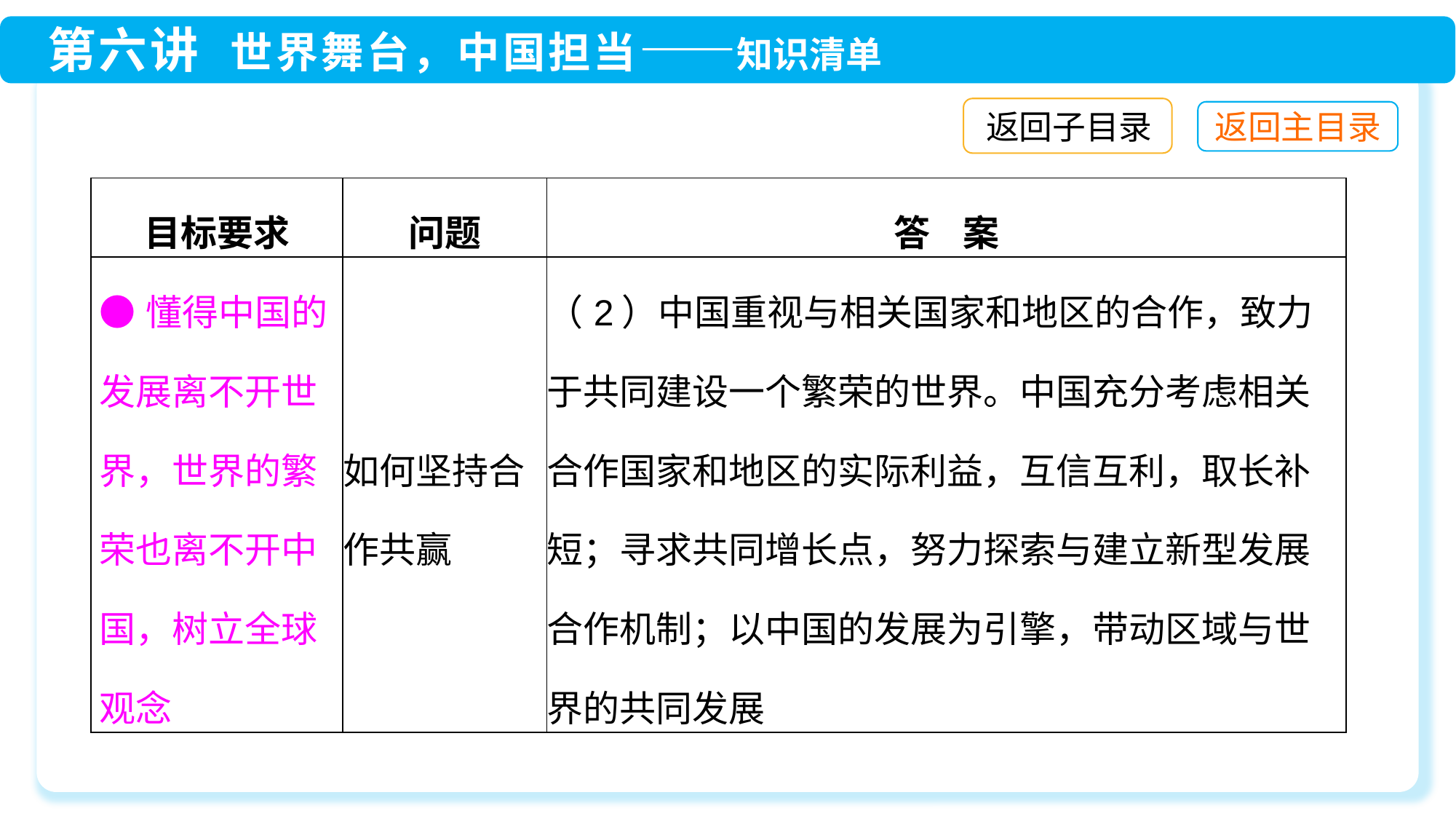

返回子目录
| 目标要求 | 问题 | 答 案 |
| --- | --- | --- |
| ●懂得中国的发展离不开世界，世界的繁荣也离不开中国，树立全球观念 | 如何坚持合作共赢 | （2）中国重视与相关国家和地区的合作，致力于共同建设一个繁荣的世界。中国充分考虑相关合作国家和地区的实际利益，互信互利，取长补短；寻求共同增长点，努力探索与建立新型发展合作机制；以中国的发展为引擎，带动区域与世界的共同发展 |